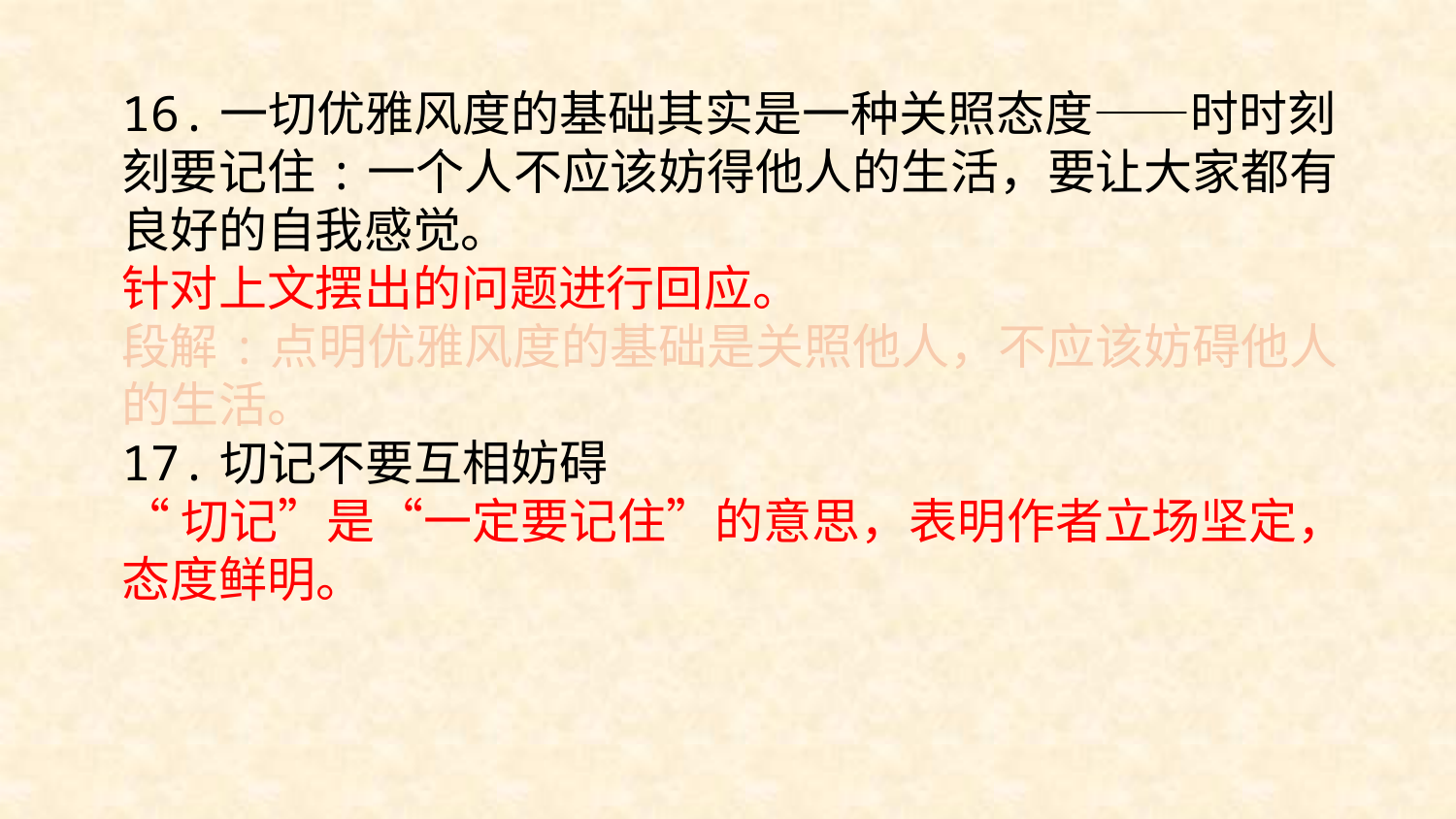

16.一切优雅风度的基础其实是一种关照态度——时时刻刻要记住:一个人不应该妨得他人的生活，要让大家都有良好的自我感觉。
针对上文摆出的问题进行回应。
段解:点明优雅风度的基础是关照他人，不应该妨碍他人的生活。
17.切记不要互相妨碍
“切记”是“一定要记住”的意思，表明作者立场坚定，态度鲜明。